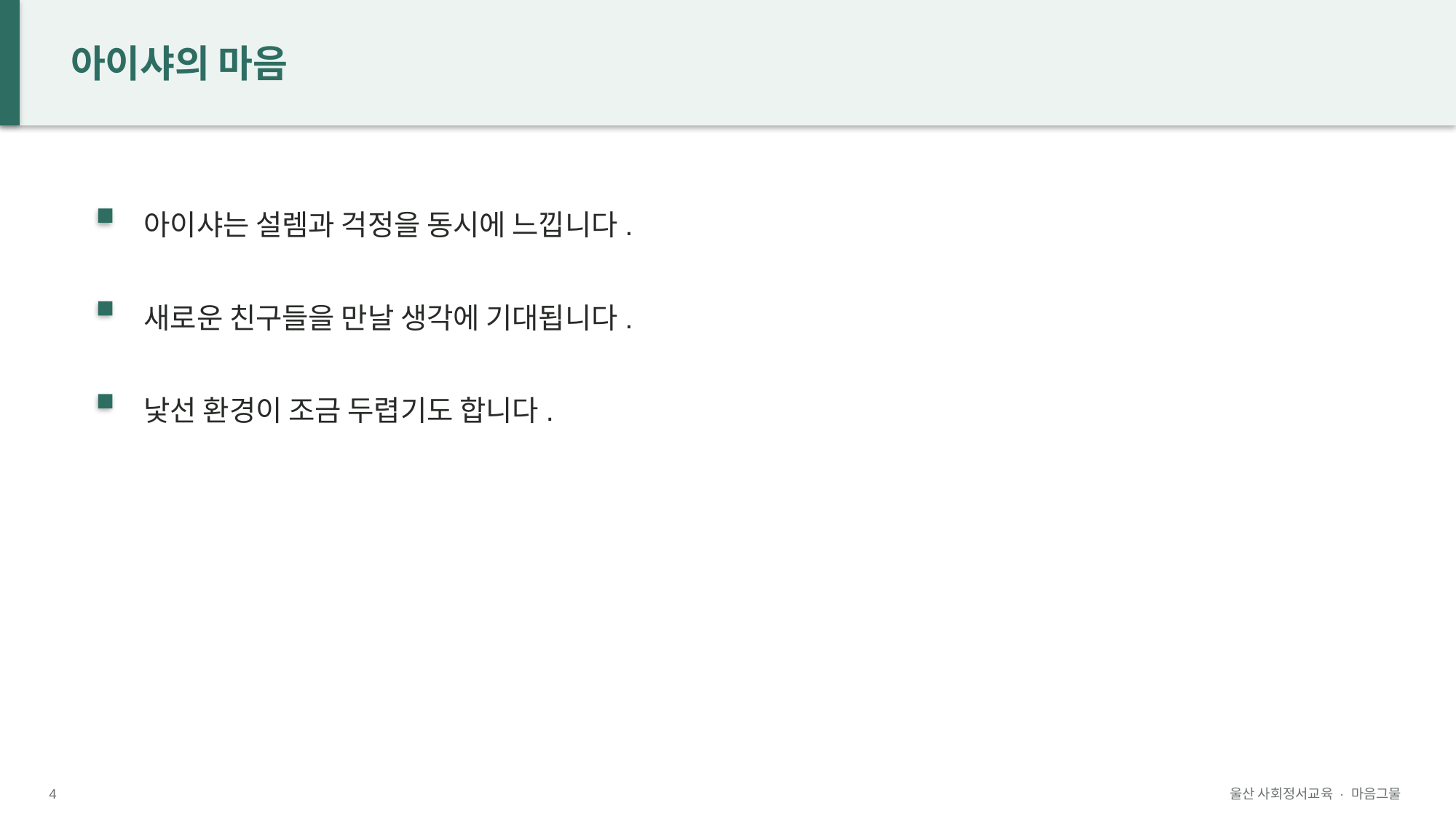

아이샤의 마음
아이샤는 설렘과 걱정을 동시에 느낍니다.

새로운 친구들을 만날 생각에 기대됩니다.

낯선 환경이 조금 두렵기도 합니다.

4
울산 사회정서교육 · 마음그물